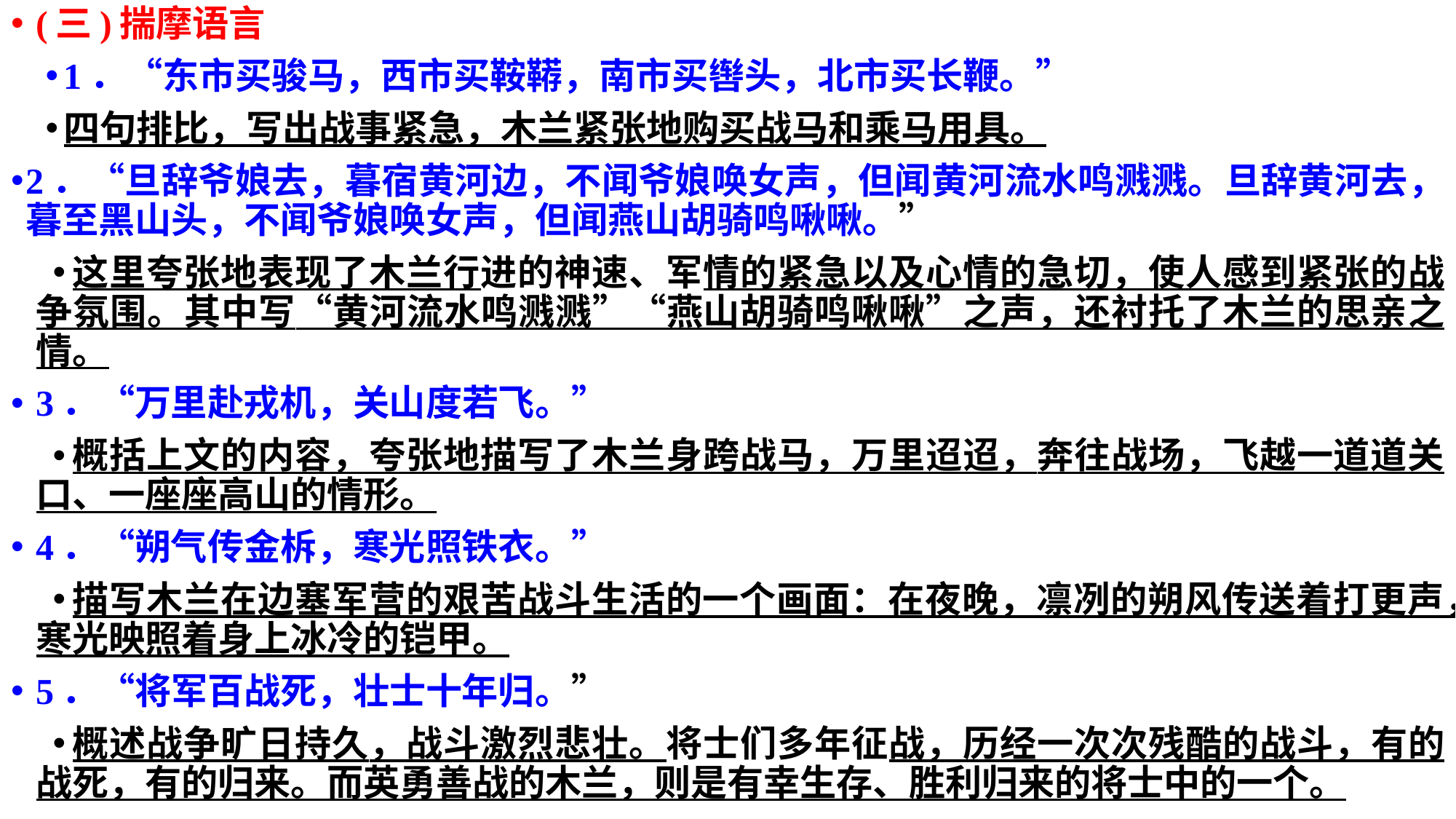

(三)揣摩语言
1．“东市买骏马，西市买鞍鞯，南市买辔头，北市买长鞭。”
四句排比，写出战事紧急，木兰紧张地购买战马和乘马用具。
2．“旦辞爷娘去，暮宿黄河边，不闻爷娘唤女声，但闻黄河流水鸣溅溅。旦辞黄河去，暮至黑山头，不闻爷娘唤女声，但闻燕山胡骑鸣啾啾。”
这里夸张地表现了木兰行进的神速、军情的紧急以及心情的急切，使人感到紧张的战争氛围。其中写“黄河流水鸣溅溅”“燕山胡骑鸣啾啾”之声，还衬托了木兰的思亲之情。
3．“万里赴戎机，关山度若飞。”
概括上文的内容，夸张地描写了木兰身跨战马，万里迢迢，奔往战场，飞越一道道关口、一座座高山的情形。
4．“朔气传金柝，寒光照铁衣。”
描写木兰在边塞军营的艰苦战斗生活的一个画面：在夜晚，凛冽的朔风传送着打更声，寒光映照着身上冰冷的铠甲。
5．“将军百战死，壮士十年归。”
概述战争旷日持久，战斗激烈悲壮。将士们多年征战，历经一次次残酷的战斗，有的战死，有的归来。而英勇善战的木兰，则是有幸生存、胜利归来的将士中的一个。